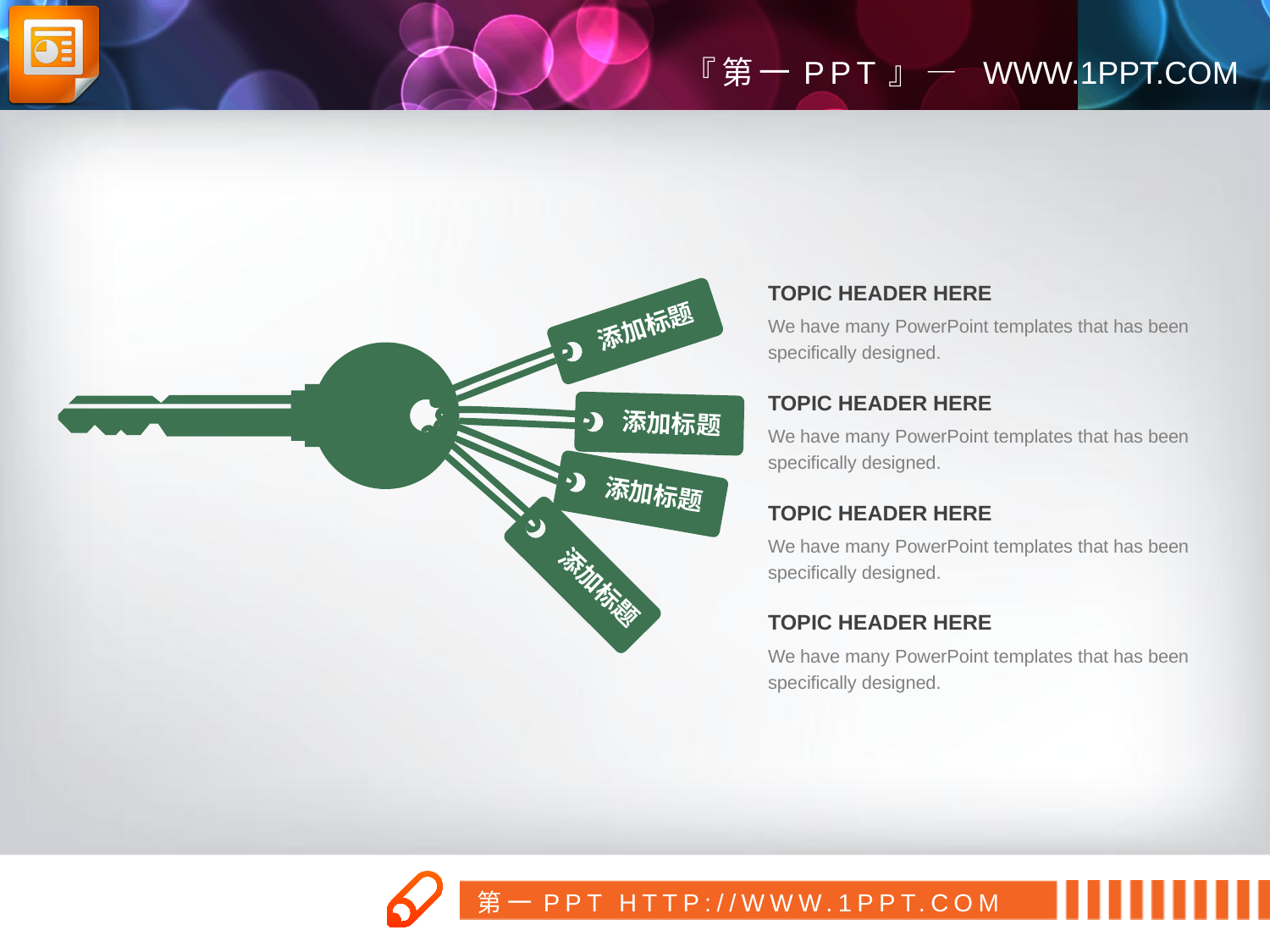

TOPIC HEADER HERE
We have many PowerPoint templates that has been specifically designed.

添加标题

TOPIC HEADER HERE
We have many PowerPoint templates that has been specifically designed.

添加标题

添加标题

TOPIC HEADER HERE
We have many PowerPoint templates that has been specifically designed.

添加标题
TOPIC HEADER HERE
We have many PowerPoint templates that has been specifically designed.